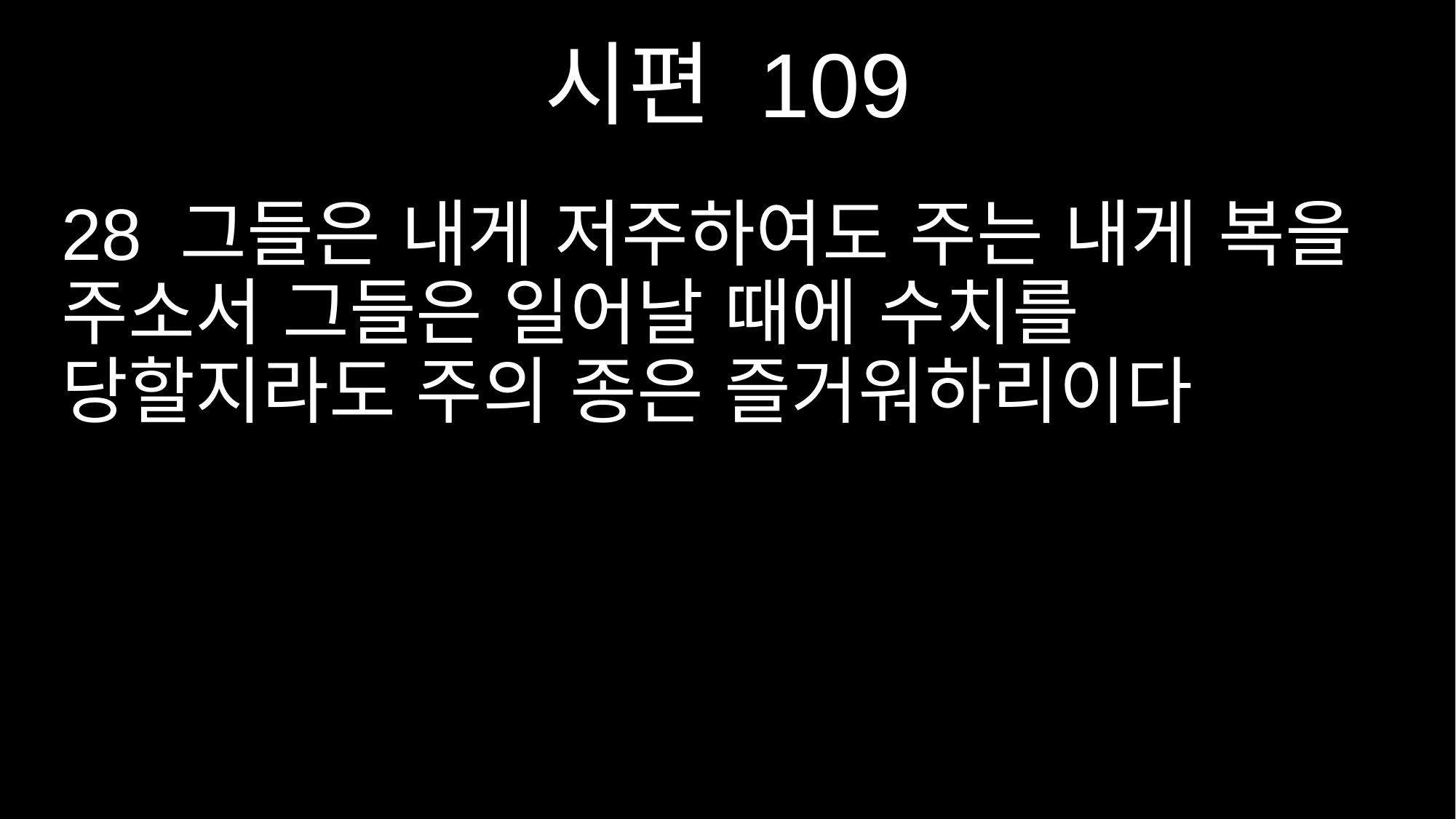

시편 109
28 그들은 내게 저주하여도 주는 내게 복을 주소서 그들은 일어날 때에 수치를 당할지라도 주의 종은 즐거워하리이다